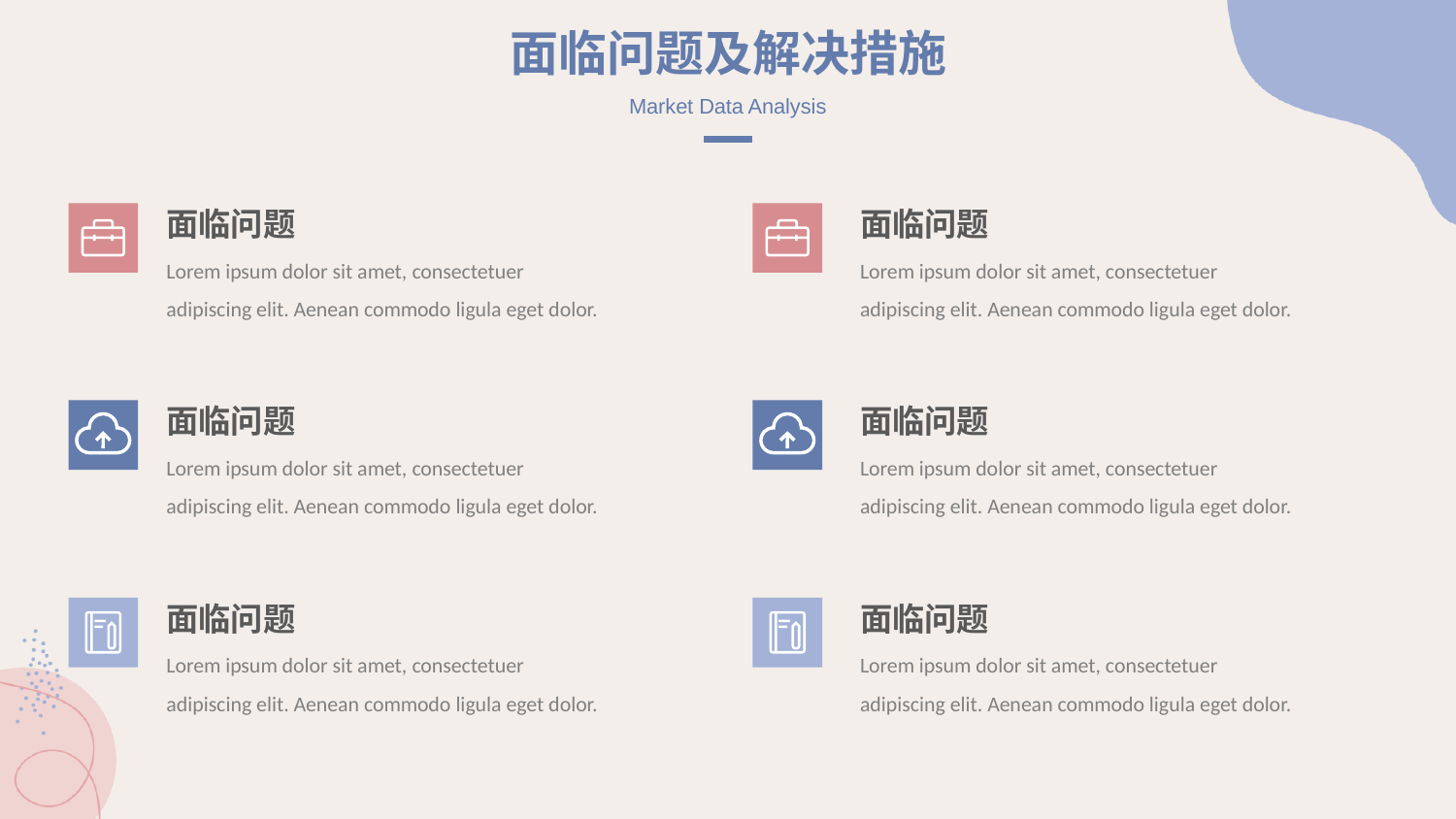

面临问题及解决措施
Market Data Analysis
面临问题
面临问题

Lorem ipsum dolor sit amet, consectetuer adipiscing elit. Aenean commodo ligula eget dolor.
Lorem ipsum dolor sit amet, consectetuer adipiscing elit. Aenean commodo ligula eget dolor.
面临问题
面临问题

Lorem ipsum dolor sit amet, consectetuer adipiscing elit. Aenean commodo ligula eget dolor.
Lorem ipsum dolor sit amet, consectetuer adipiscing elit. Aenean commodo ligula eget dolor.
面临问题
面临问题

Lorem ipsum dolor sit amet, consectetuer adipiscing elit. Aenean commodo ligula eget dolor.
Lorem ipsum dolor sit amet, consectetuer adipiscing elit. Aenean commodo ligula eget dolor.